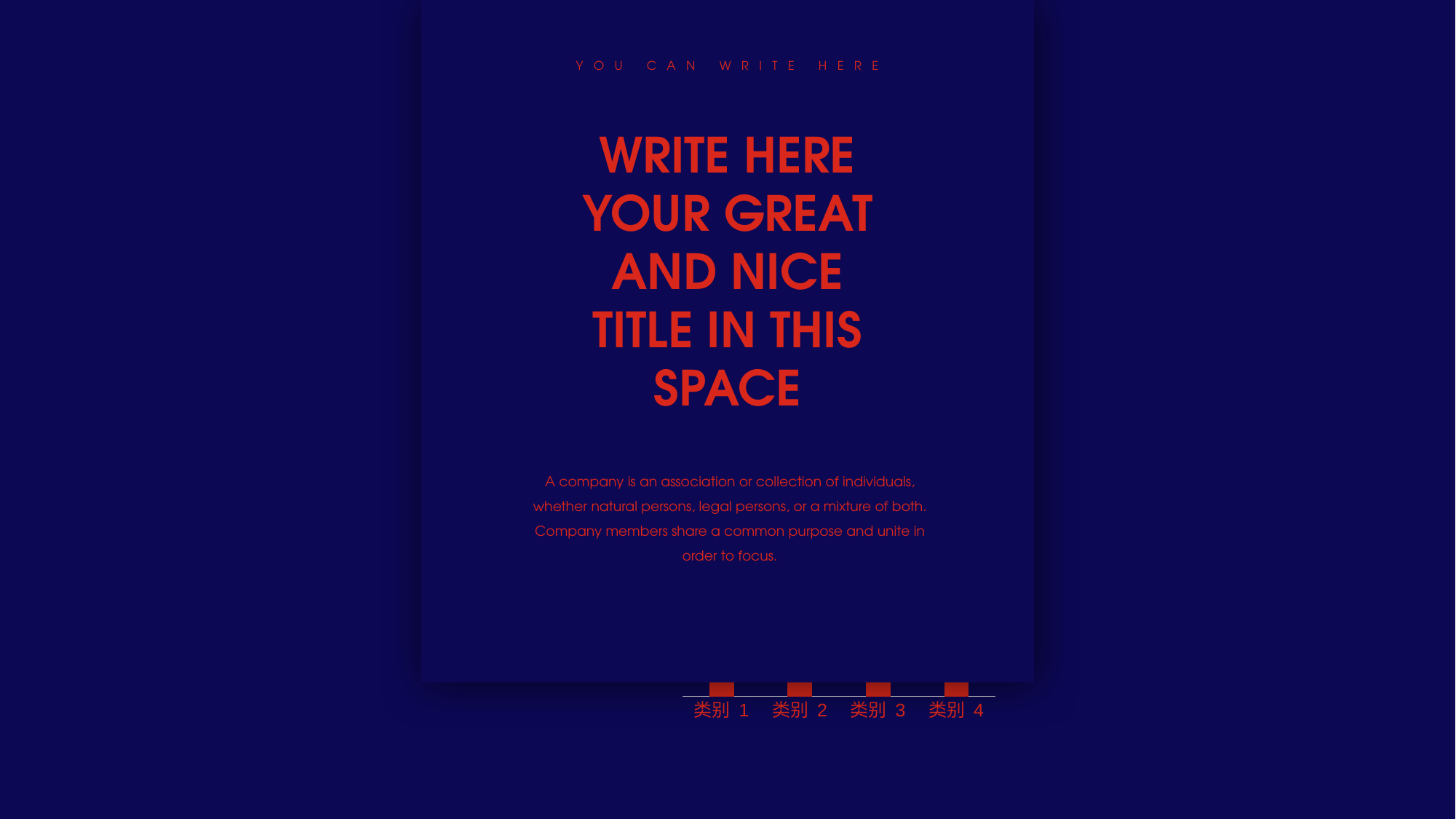

Y   O   U       C   A   N       W   R   I   T   E       H   E   R   E

### Chart

| Category | 系列 1 |
|---|---|
| 类别 1 | 4.3 |
| 类别 2 | 2.5 |
| 类别 3 | 3.5 |
| 类别 4 | 4.5 |
WRITE HERE
YOUR GREAT
AND NICE
TITLE IN THIS SPACE
A company is an association or collection of individuals, whether natural persons, legal persons, or a mixture of both. Company members share a common purpose and unite in order to focus.